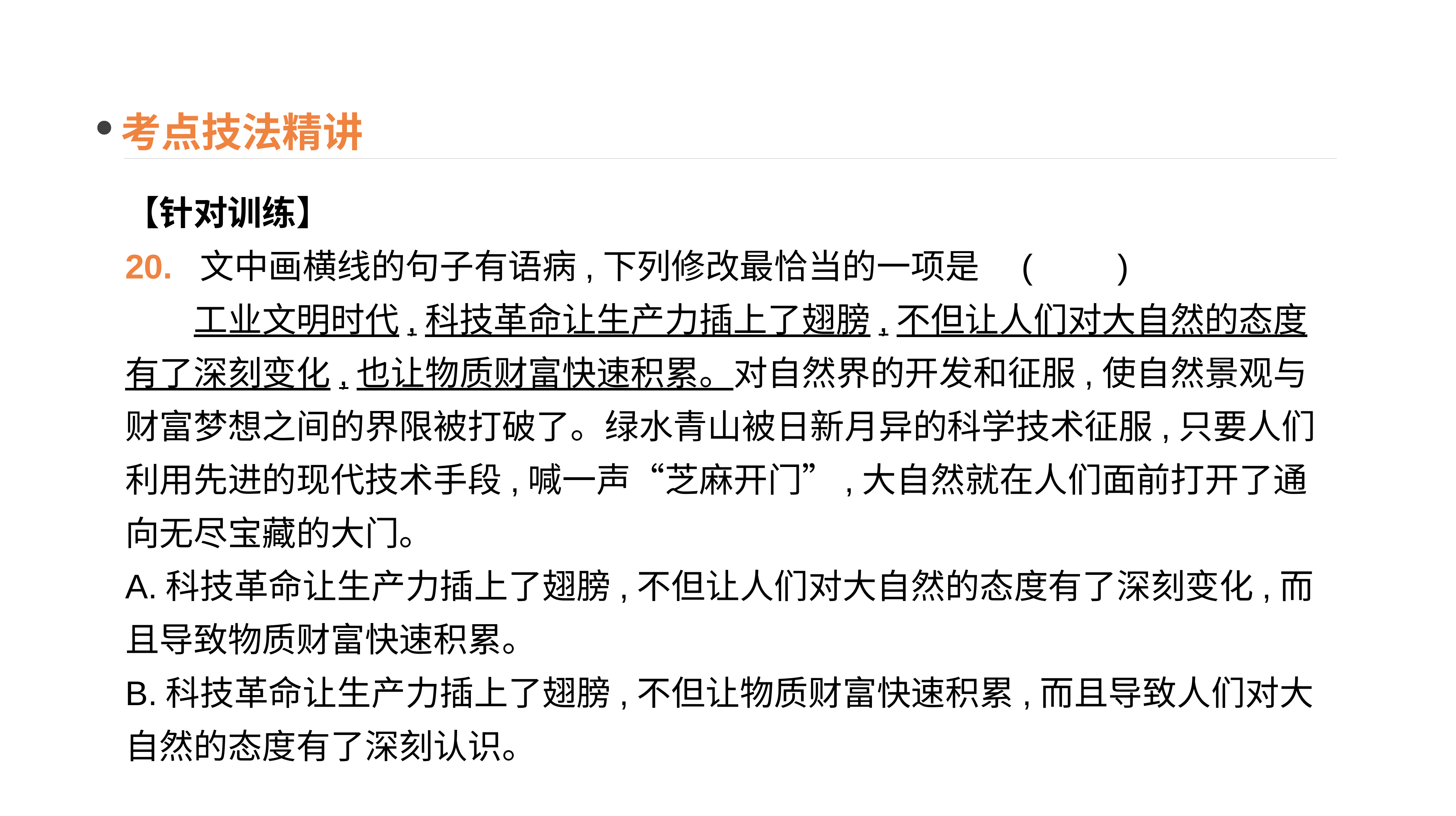

考点技法精讲

【针对训练】
20.  文中画横线的句子有语病,下列修改最恰当的一项是	(　　)
　　工业文明时代,科技革命让生产力插上了翅膀,不但让人们对大自然的态度有了深刻变化,也让物质财富快速积累。对自然界的开发和征服,使自然景观与财富梦想之间的界限被打破了。绿水青山被日新月异的科学技术征服,只要人们利用先进的现代技术手段,喊一声“芝麻开门”,大自然就在人们面前打开了通向无尽宝藏的大门。
A.科技革命让生产力插上了翅膀,不但让人们对大自然的态度有了深刻变化,而且导致物质财富快速积累。
B.科技革命让生产力插上了翅膀,不但让物质财富快速积累,而且导致人们对大自然的态度有了深刻认识。